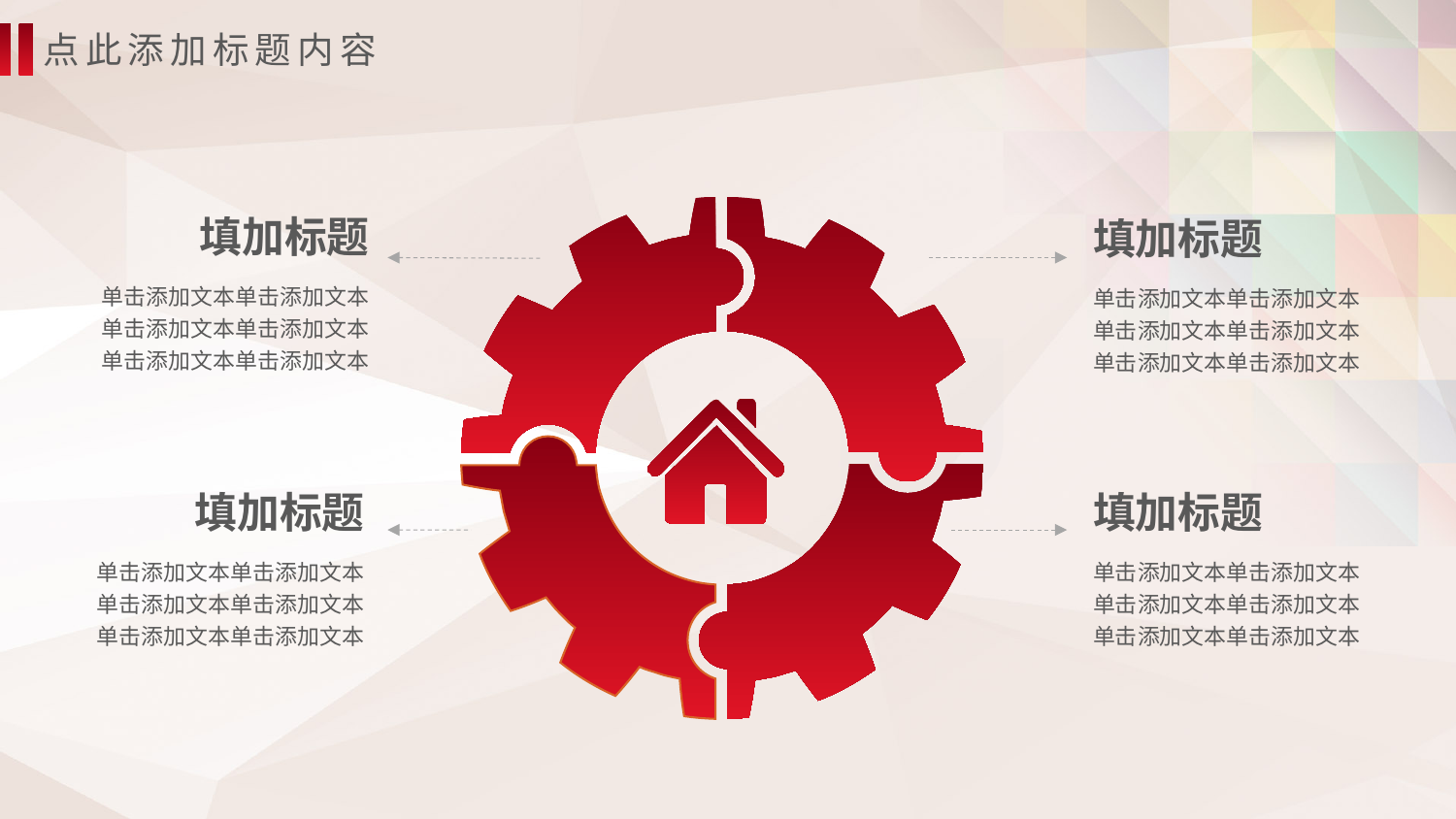

点此添加标题内容

填加标题
单击添加文本单击添加文本单击添加文本单击添加文本单击添加文本单击添加文本
填加标题
单击添加文本单击添加文本单击添加文本单击添加文本单击添加文本单击添加文本

填加标题
单击添加文本单击添加文本单击添加文本单击添加文本单击添加文本单击添加文本
填加标题
单击添加文本单击添加文本单击添加文本单击添加文本单击添加文本单击添加文本